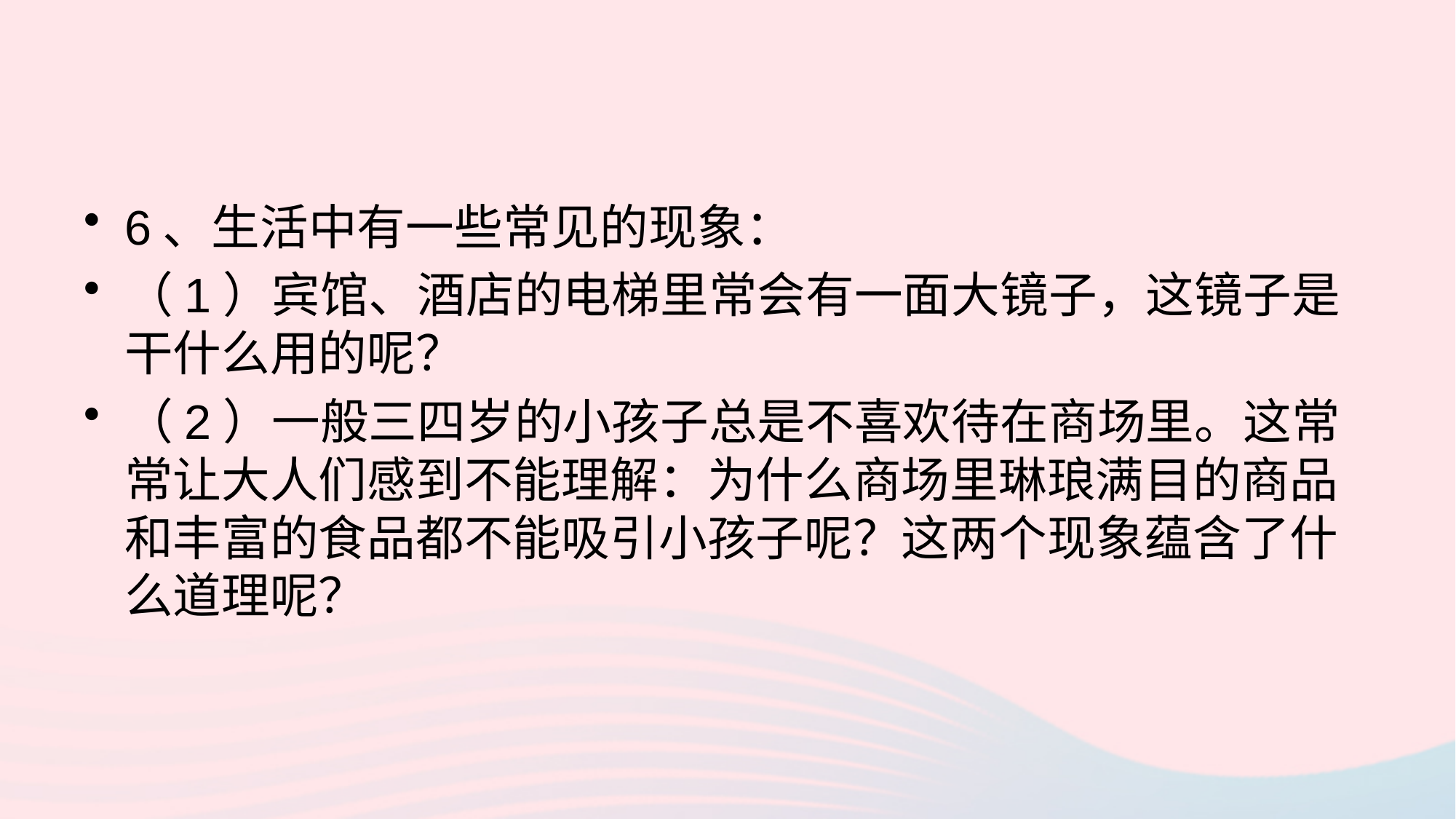

6、生活中有一些常见的现象：
（1）宾馆、酒店的电梯里常会有一面大镜子，这镜子是干什么用的呢？
（2）一般三四岁的小孩子总是不喜欢待在商场里。这常常让大人们感到不能理解：为什么商场里琳琅满目的商品和丰富的食品都不能吸引小孩子呢？这两个现象蕴含了什么道理呢？